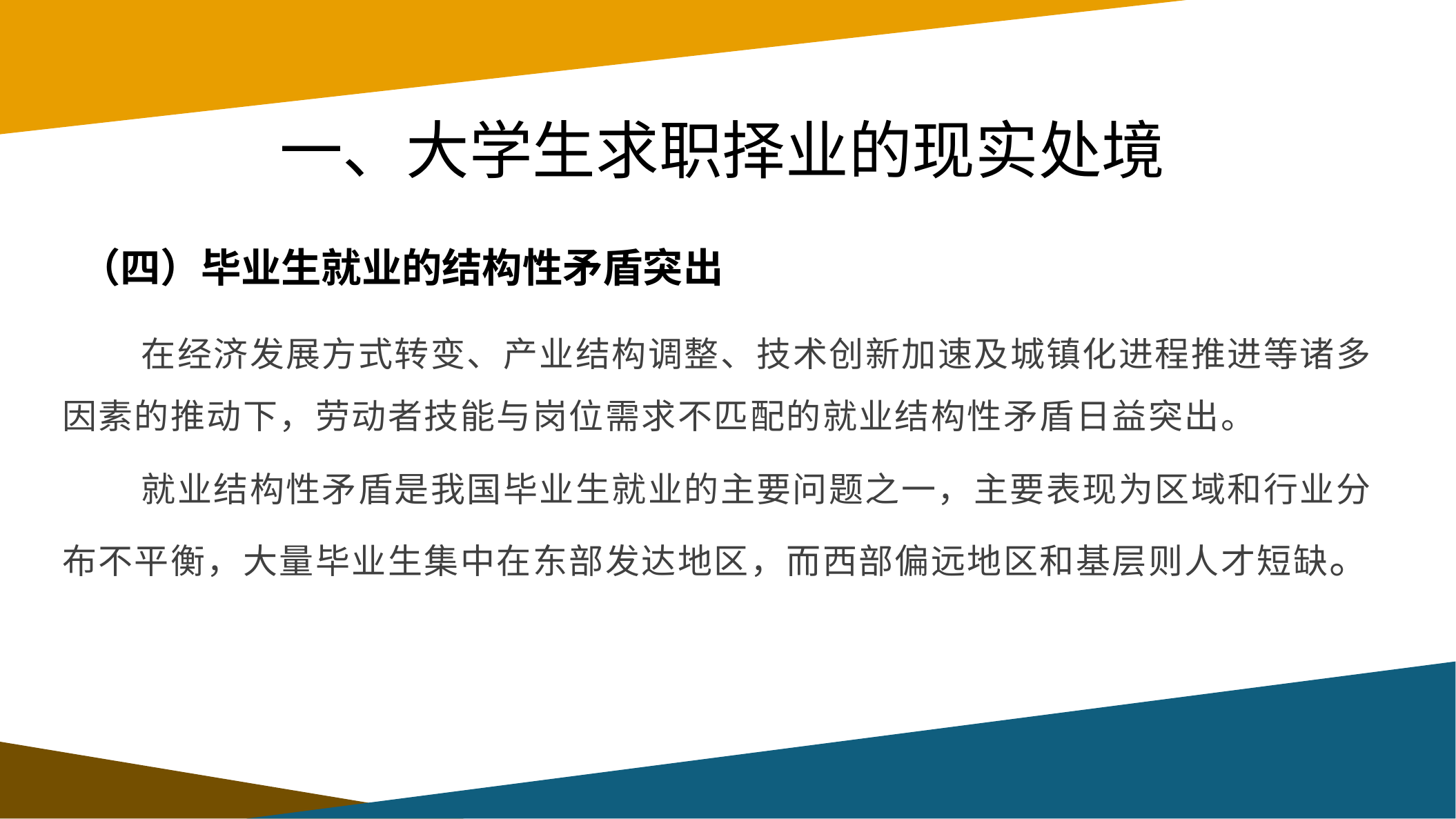

一、大学生求职择业的现实处境
（四）毕业生就业的结构性矛盾突出
  在经济发展方式转变、产业结构调整、技术创新加速及城镇化进程推进等诸多因素的推动下，劳动者技能与岗位需求不匹配的就业结构性矛盾日益突出。
  就业结构性矛盾是我国毕业生就业的主要问题之一，主要表现为区域和行业分布不平衡，大量毕业生集中在东部发达地区，而西部偏远地区和基层则人才短缺。